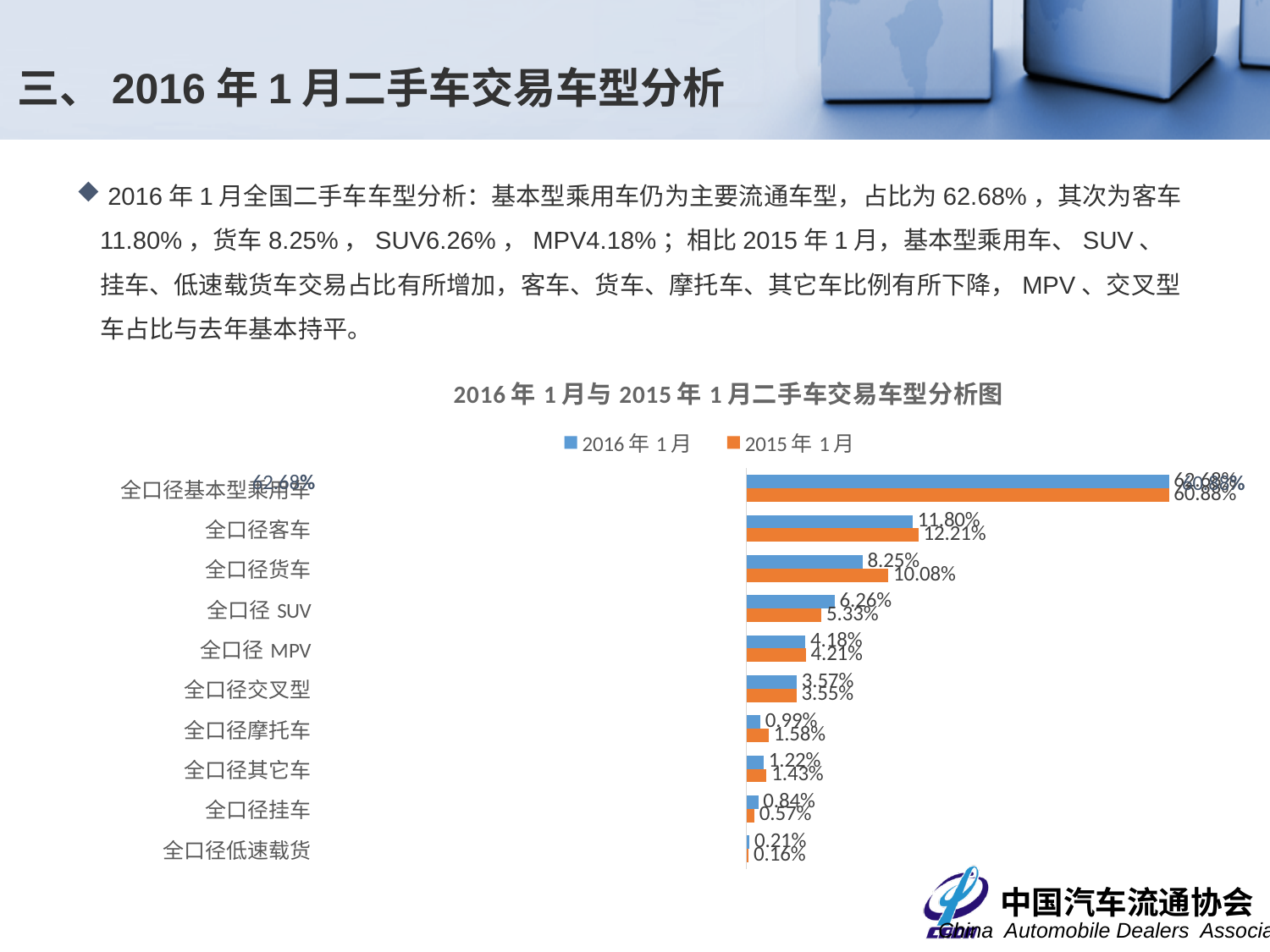

三、2016年1月二手车交易车型分析
 2016年1月全国二手车车型分析：基本型乘用车仍为主要流通车型，占比为62.68%，其次为客车11.80%，货车8.25%，SUV6.26%，MPV4.18%；相比2015年1月，基本型乘用车、SUV、挂车、低速载货车交易占比有所增加，客车、货车、摩托车、其它车比例有所下降，MPV、交叉型车占比与去年基本持平。

### Chart: 2016年1月与2015年1月二手车交易车型分析图

| Category | 2015年1月 | 2016年1月 |
|---|---|---|
| 全口径低速载货 | 0.0016243241886962911 | 0.0021072528442952236 |
| 全口径挂车 | 0.005661364062553658 | 0.008431491957339003 |
| 全口径其它车 | 0.014312541103325506 | 0.012232981049607907 |
| 全口径摩托车 | 0.015758585807896595 | 0.00988015076966203 |
| 全口径交叉型 | 0.035542326190708864 | 0.035664541222901205 |
| 全口径MPV | 0.04212942298194231 | 0.041775450442349454 |
| 全口径SUV | 0.053345183416574446 | 0.0625937194190978 |
| 全口径货车 | 0.1007582820724792 | 0.08246812764569371 |
| 全口径客车 | 0.12211484368190728 | 0.1180173218912439 |
| 全口径基本型乘用车 | 0.6087531264939171 | 0.6268289627578097 |